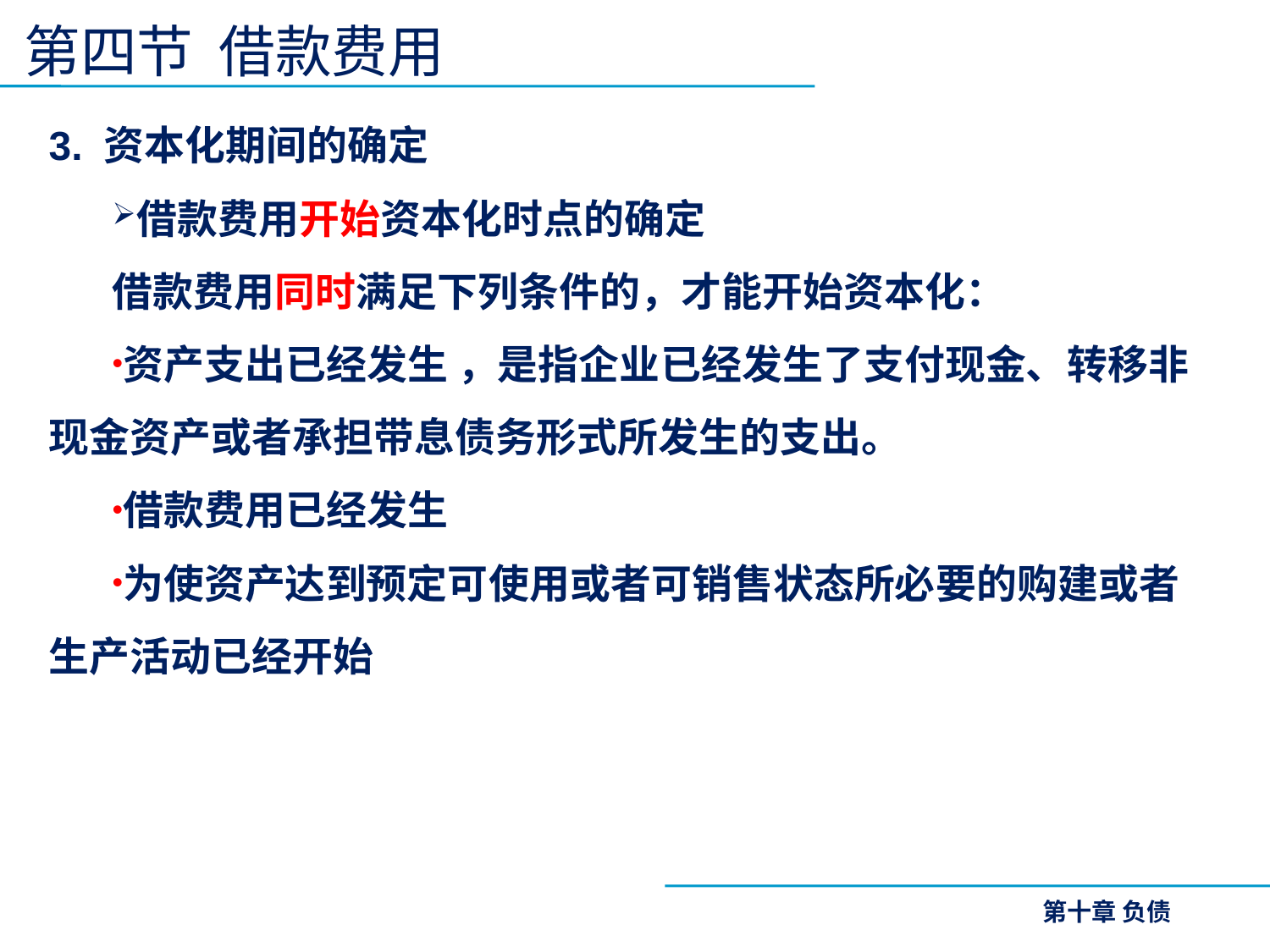

# 第四节  借款费用
3. 资本化期间的确定
借款费用开始资本化时点的确定
借款费用同时满足下列条件的，才能开始资本化：
资产支出已经发生 ，是指企业已经发生了支付现金、转移非现金资产或者承担带息债务形式所发生的支出。
借款费用已经发生
为使资产达到预定可使用或者可销售状态所必要的购建或者生产活动已经开始